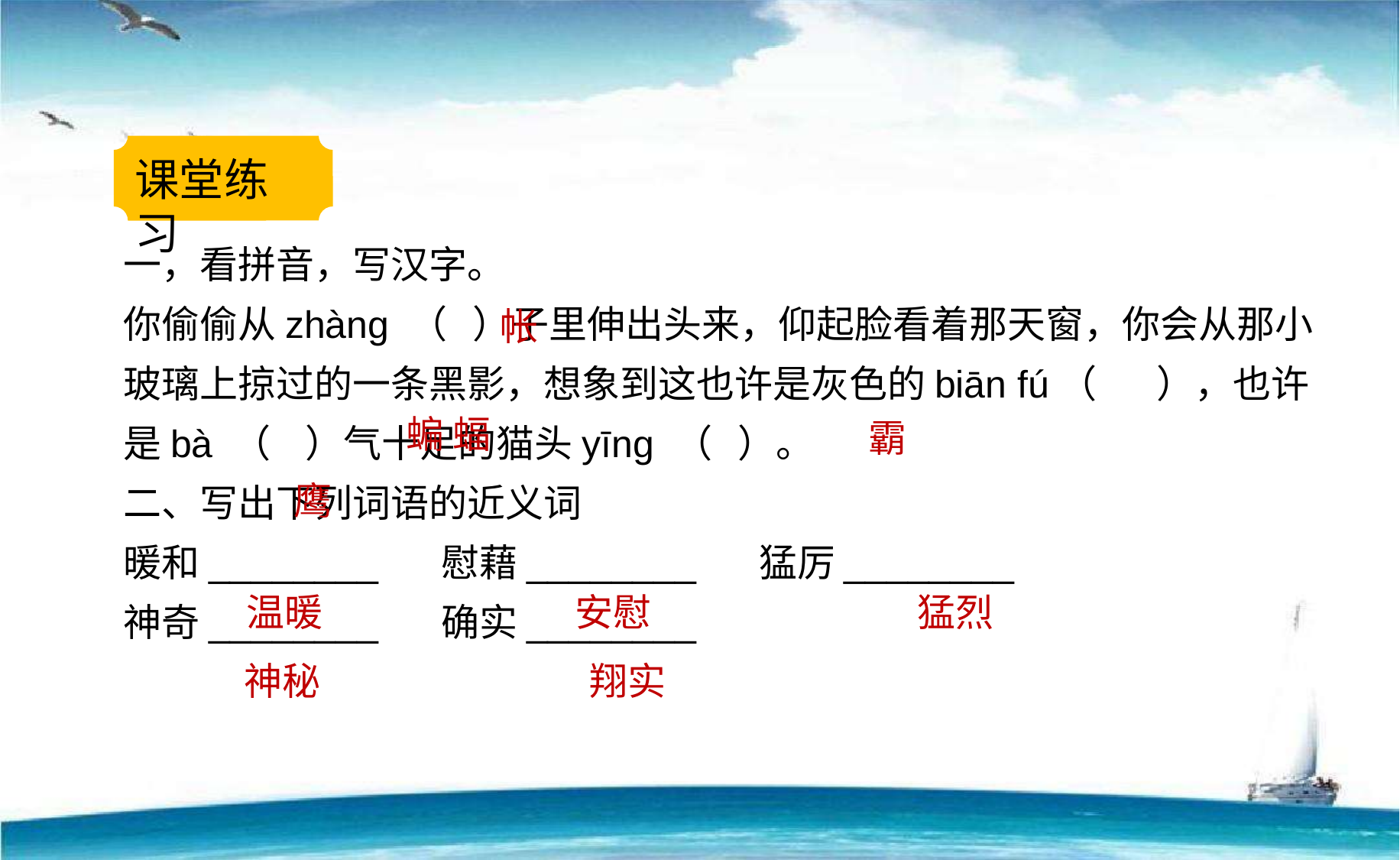

课堂练习
一，看拼音，写汉字。
你偷偷从zhànɡ （   ）子里伸出头来，仰起脸看着那天窗，你会从那小玻璃上掠过的一条黑影，想象到这也许是灰色的biān fú（       ），也许是bà （    ）气十足的猫头yīnɡ （   ）。
二、写出下列词语的近义词
暖和________     慰藉________     猛厉________
神奇________     确实________
帐
蝙 蝠
 霸
 鹰
温暖
安慰
猛烈
神秘
翔实